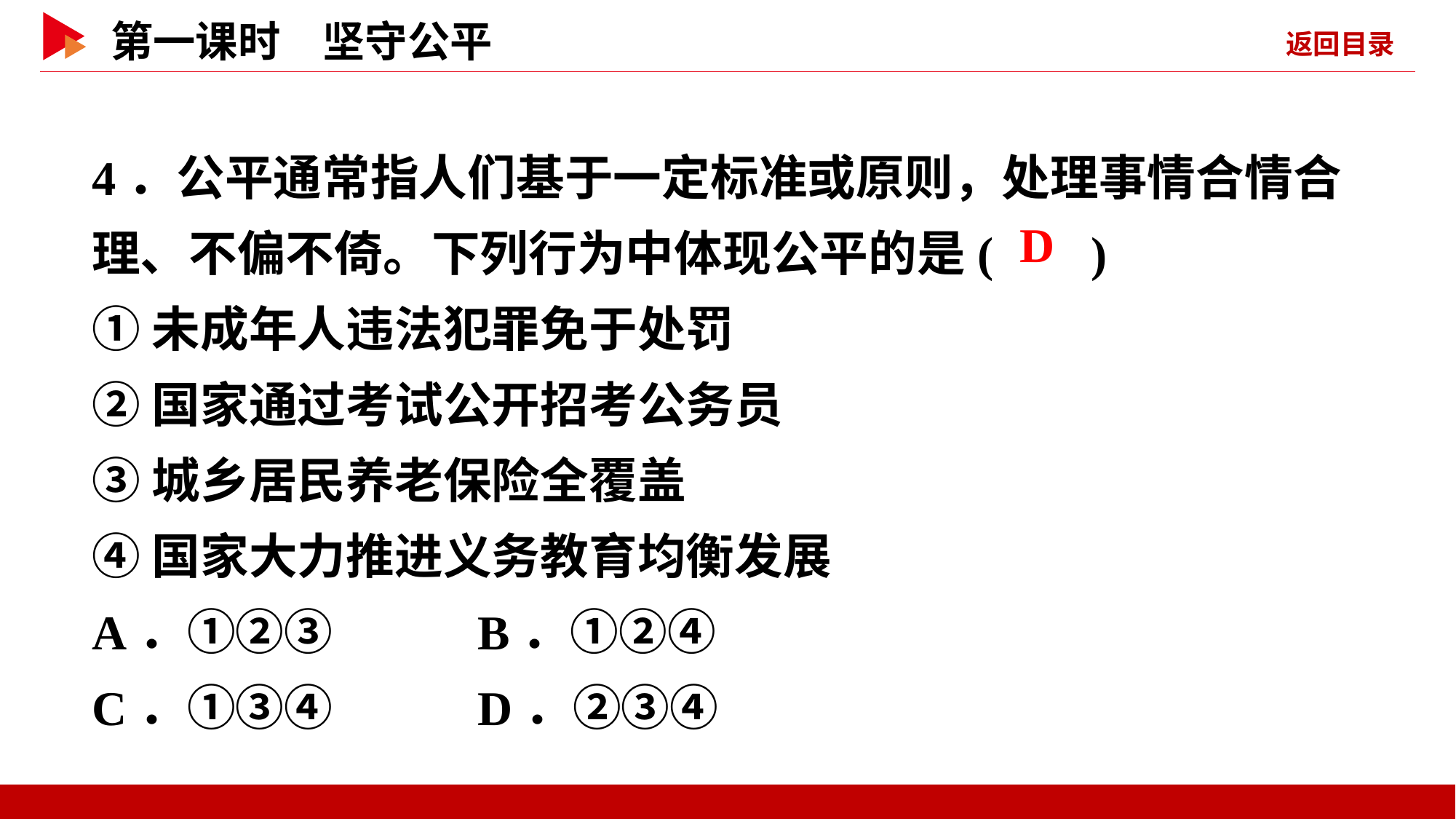

4．公平通常指人们基于一定标准或原则，处理事情合情合理、不偏不倚。下列行为中体现公平的是(        )
①未成年人违法犯罪免于处罚
②国家通过考试公开招考公务员
③城乡居民养老保险全覆盖
④国家大力推进义务教育均衡发展
A．①②③            B．①②④
C．①③④            D．②③④
   D